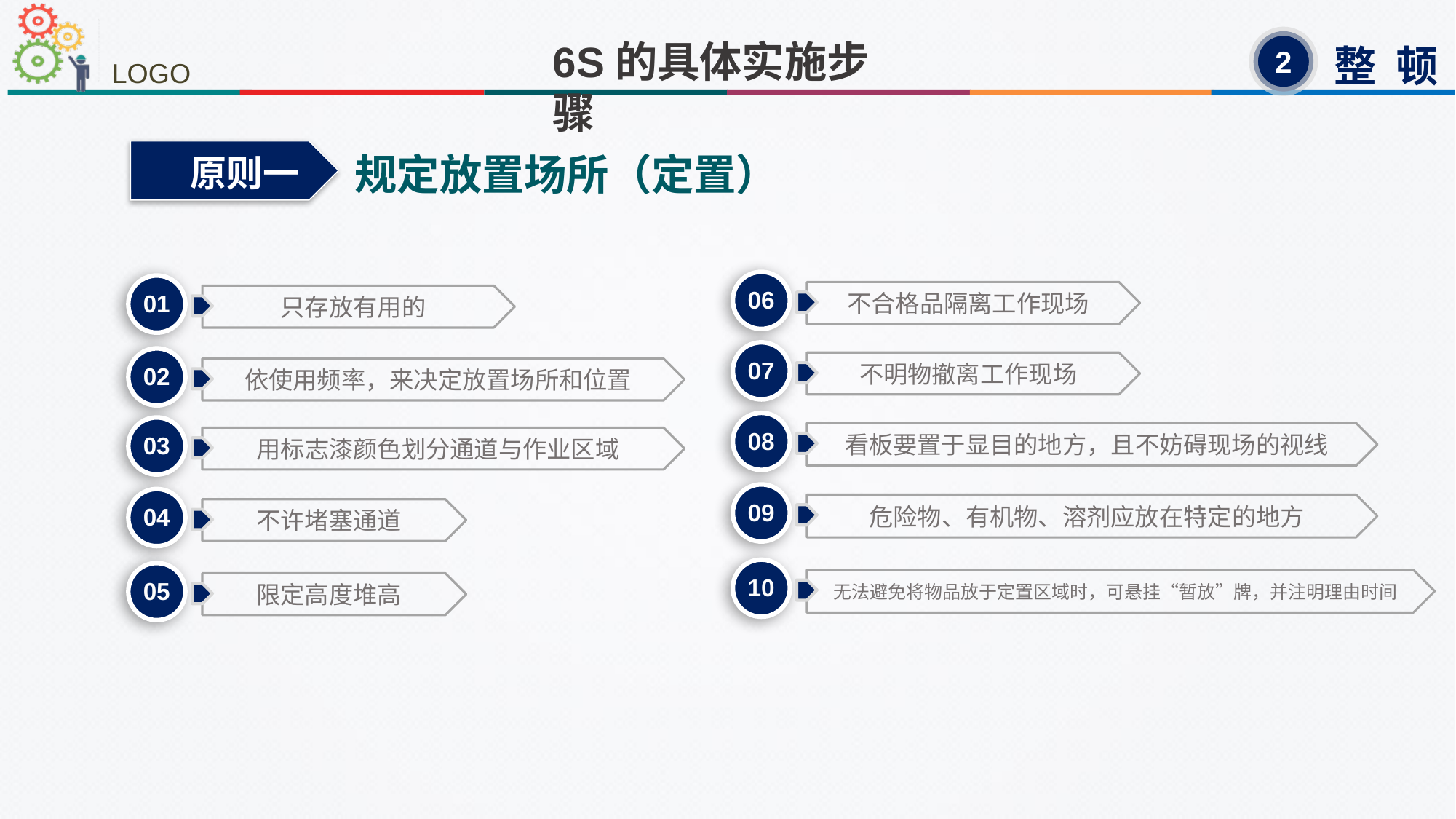

6S的具体实施步骤
整  顿
2
原则一

规定放置场所（定置）

06

01
不合格品隔离工作现场

只存放有用的

07

02
不明物撤离工作现场

依使用频率，来决定放置场所和位置

08

03
看板要置于显目的地方，且不妨碍现场的视线

用标志漆颜色划分通道与作业区域

09

04
危险物、有机物、溶剂应放在特定的地方

不许堵塞通道

10

05
无法避免将物品放于定置区域时，可悬挂“暂放”牌，并注明理由时间

限定高度堆高